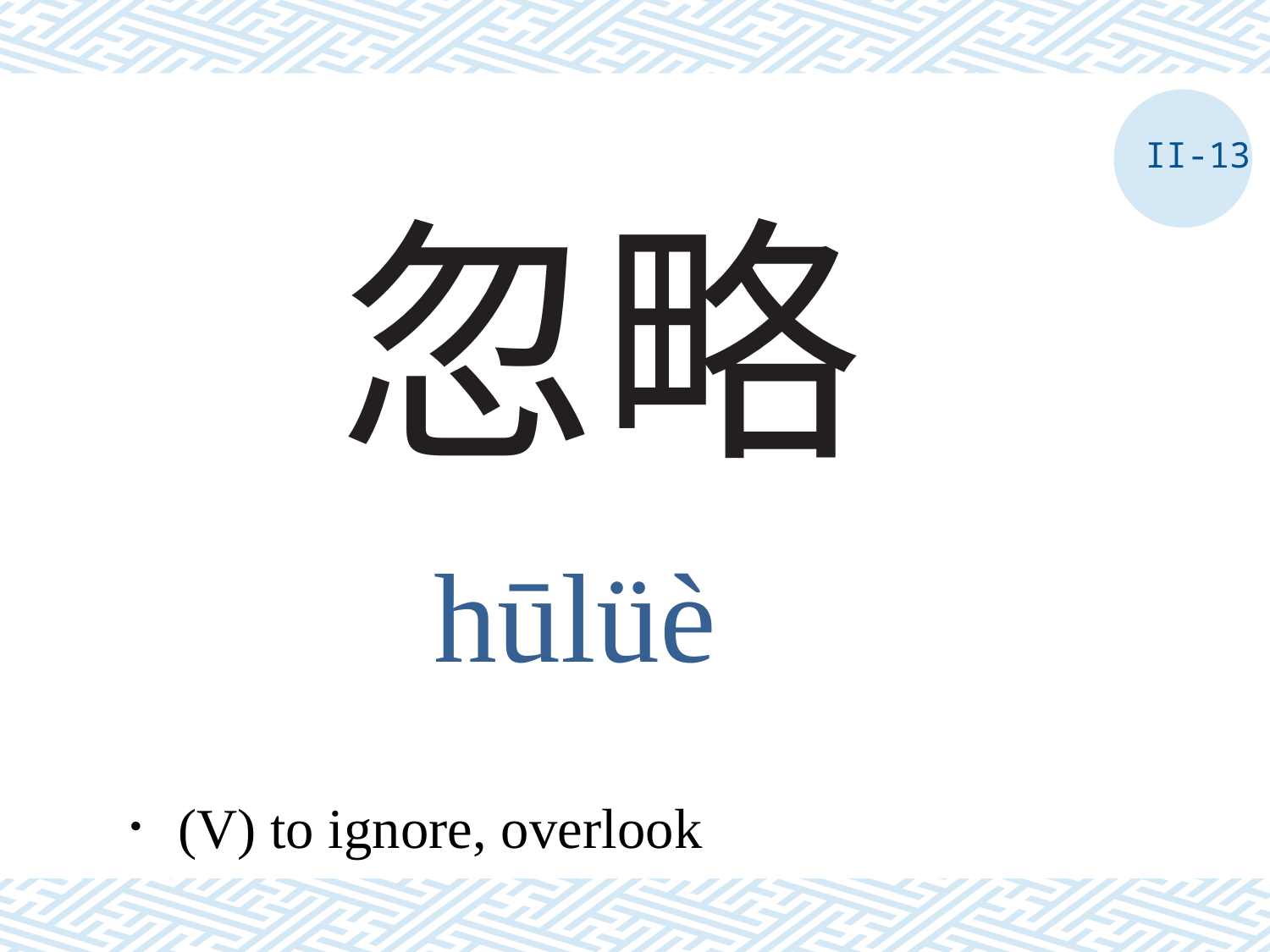

II-13

# 忽略
hūlüè
．(V) to ignore, overlook